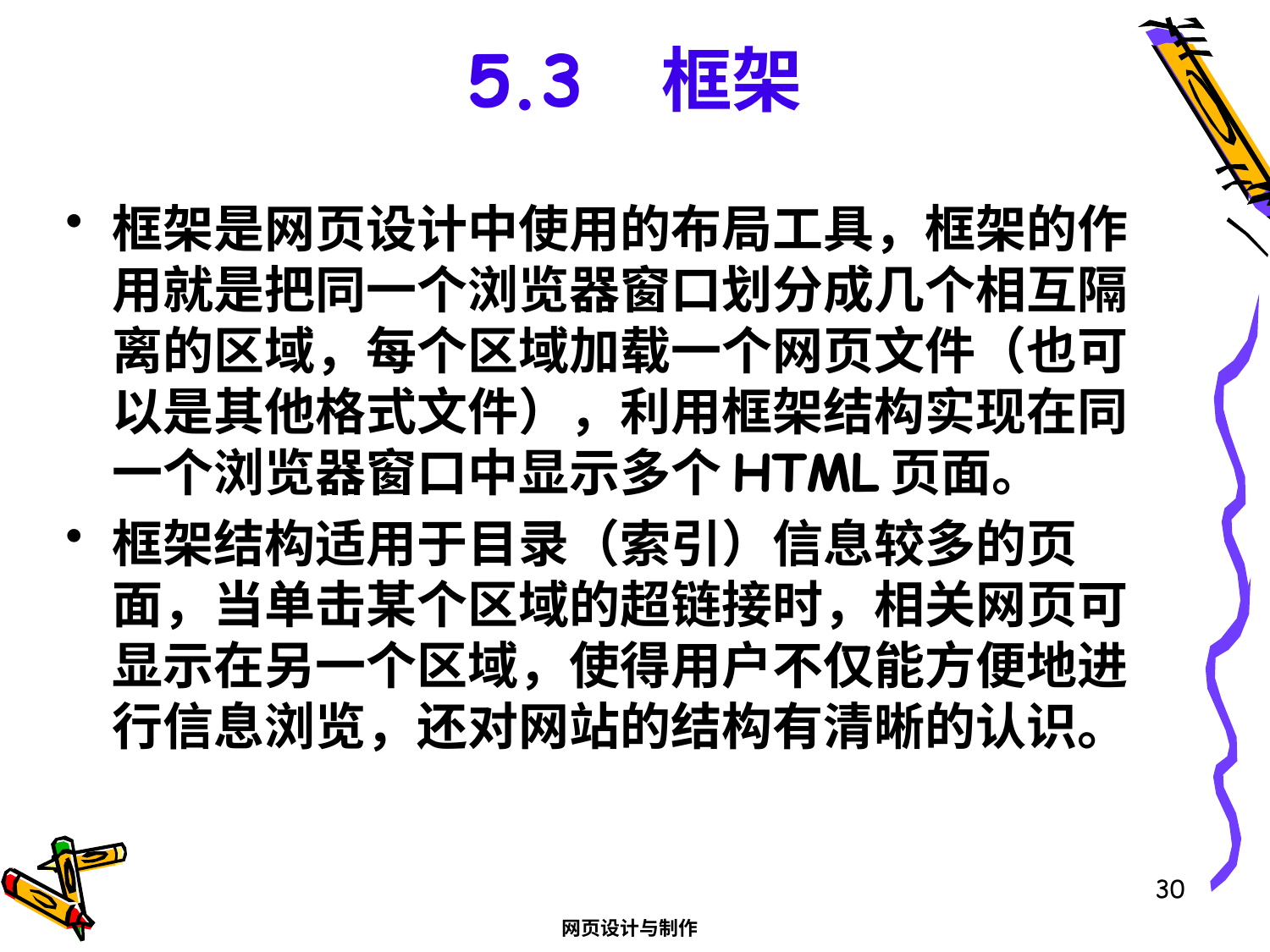

# 5.3  框架
框架是网页设计中使用的布局工具，框架的作用就是把同一个浏览器窗口划分成几个相互隔离的区域，每个区域加载一个网页文件（也可以是其他格式文件），利用框架结构实现在同一个浏览器窗口中显示多个HTML页面。
框架结构适用于目录（索引）信息较多的页面，当单击某个区域的超链接时，相关网页可显示在另一个区域，使得用户不仅能方便地进行信息浏览，还对网站的结构有清晰的认识。

30
网页设计与制作